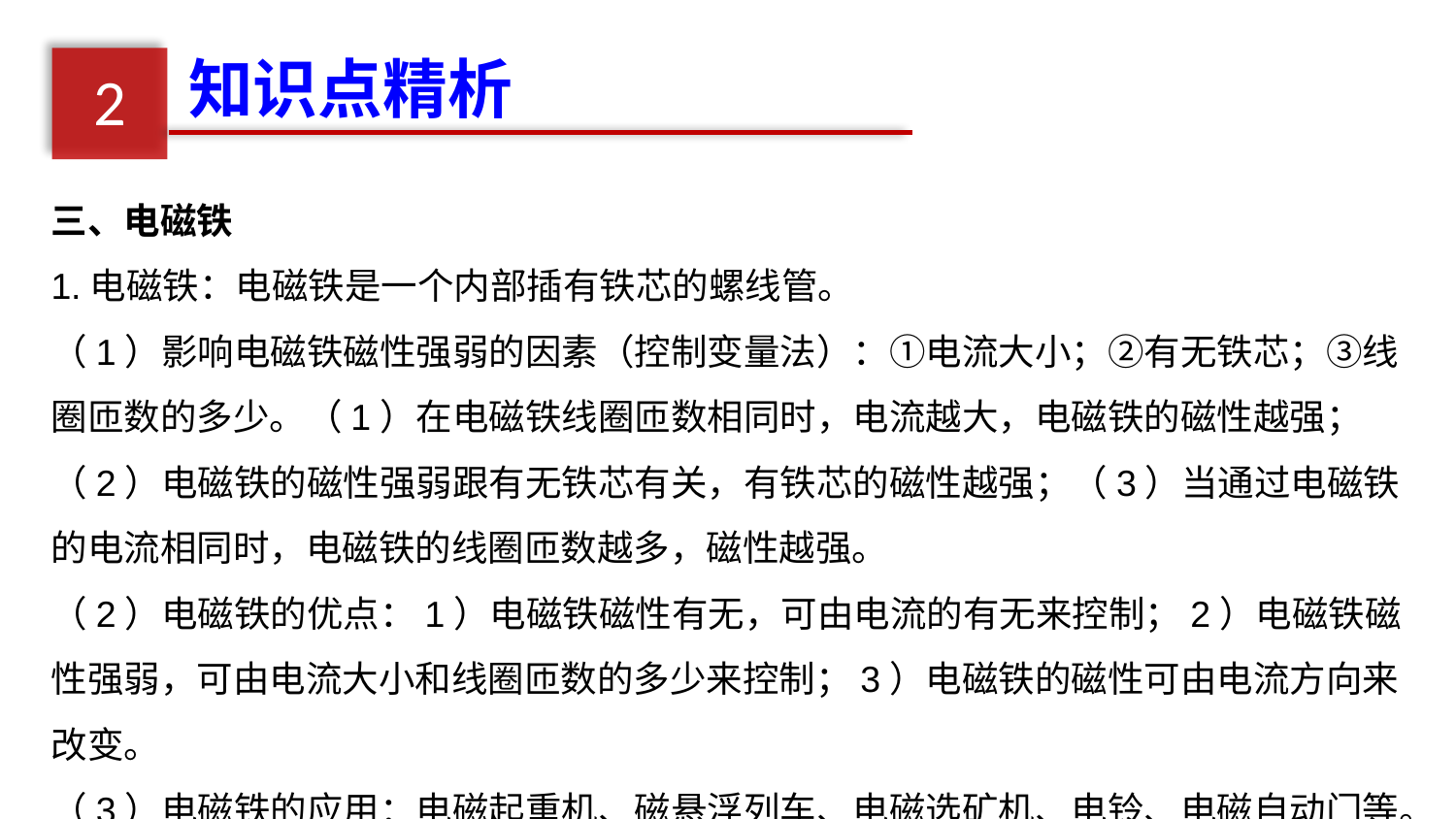

知识点精析

2
三、电磁铁
1.电磁铁：电磁铁是一个内部插有铁芯的螺线管。
（1）影响电磁铁磁性强弱的因素（控制变量法）：①电流大小；②有无铁芯；③线圈匝数的多少。（1）在电磁铁线圈匝数相同时，电流越大，电磁铁的磁性越强；（2）电磁铁的磁性强弱跟有无铁芯有关，有铁芯的磁性越强；（3）当通过电磁铁的电流相同时，电磁铁的线圈匝数越多，磁性越强。
（2）电磁铁的优点：1）电磁铁磁性有无，可由电流的有无来控制；2）电磁铁磁性强弱，可由电流大小和线圈匝数的多少来控制；3）电磁铁的磁性可由电流方向来改变。
（3）电磁铁的应用：电磁起重机、磁悬浮列车、电磁选矿机、电铃、电磁自动门等。